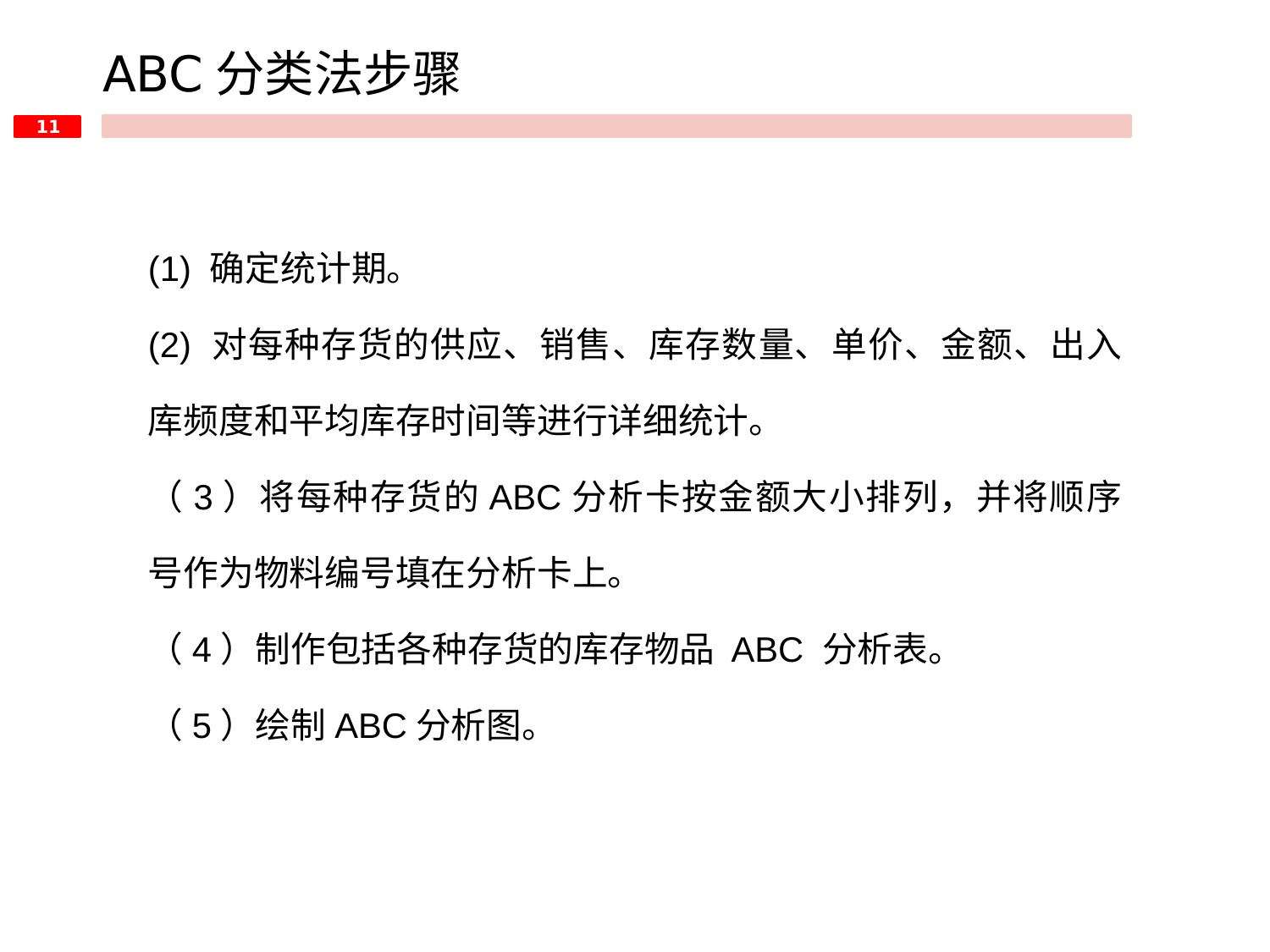

ABC分类法步骤
11
(1) 确定统计期。
(2) 对每种存货的供应、销售、库存数量、单价、金额、出入库频度和平均库存时间等进行详细统计。
（3）将每种存货的ABC分析卡按金额大小排列，并将顺序号作为物料编号填在分析卡上。
（4）制作包括各种存货的库存物品 ABC 分析表。
（5）绘制ABC分析图。